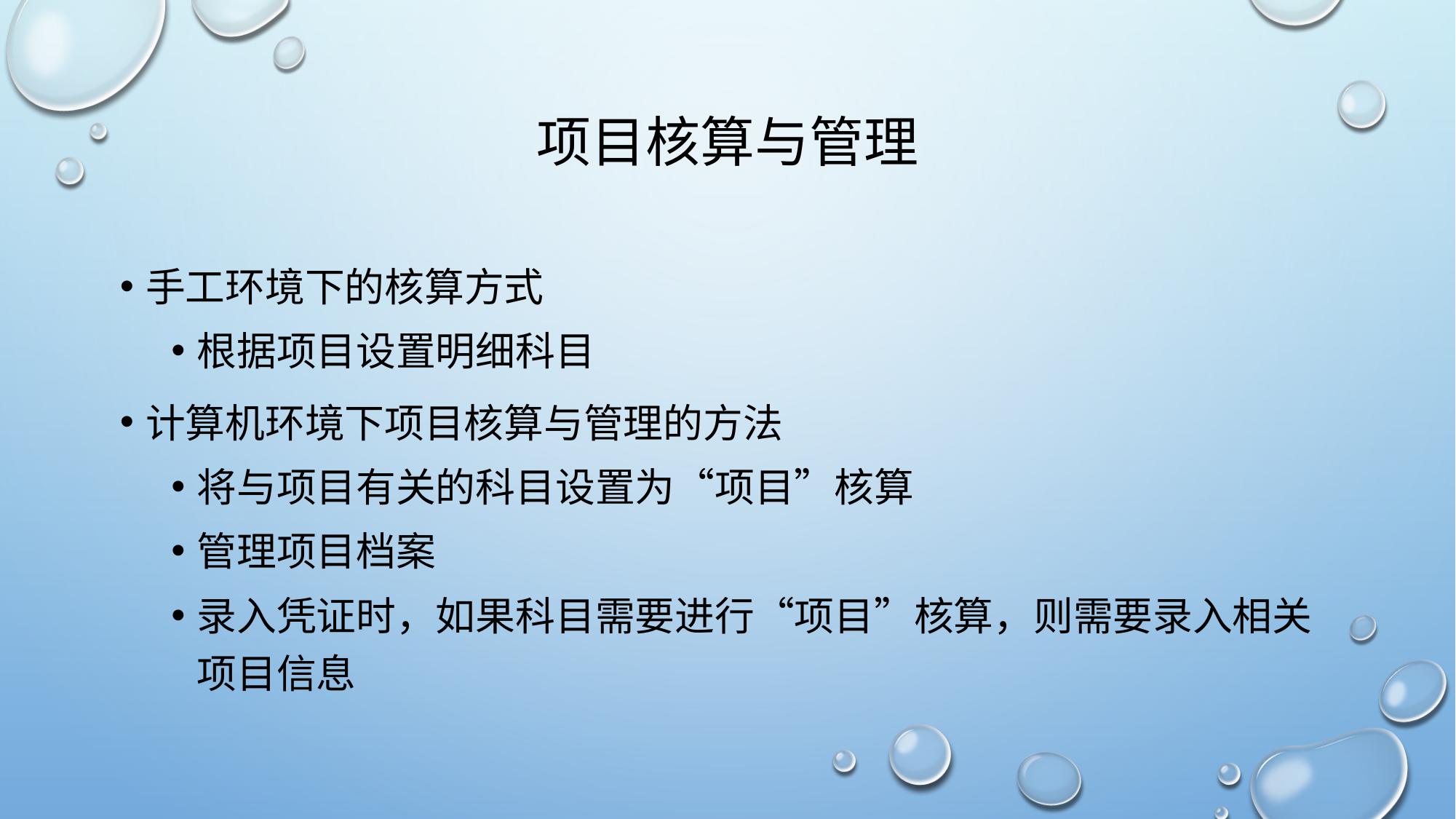

# 项目核算与管理
手工环境下的核算方式
根据项目设置明细科目
计算机环境下项目核算与管理的方法
将与项目有关的科目设置为“项目”核算
管理项目档案
录入凭证时，如果科目需要进行“项目”核算，则需要录入相关项目信息